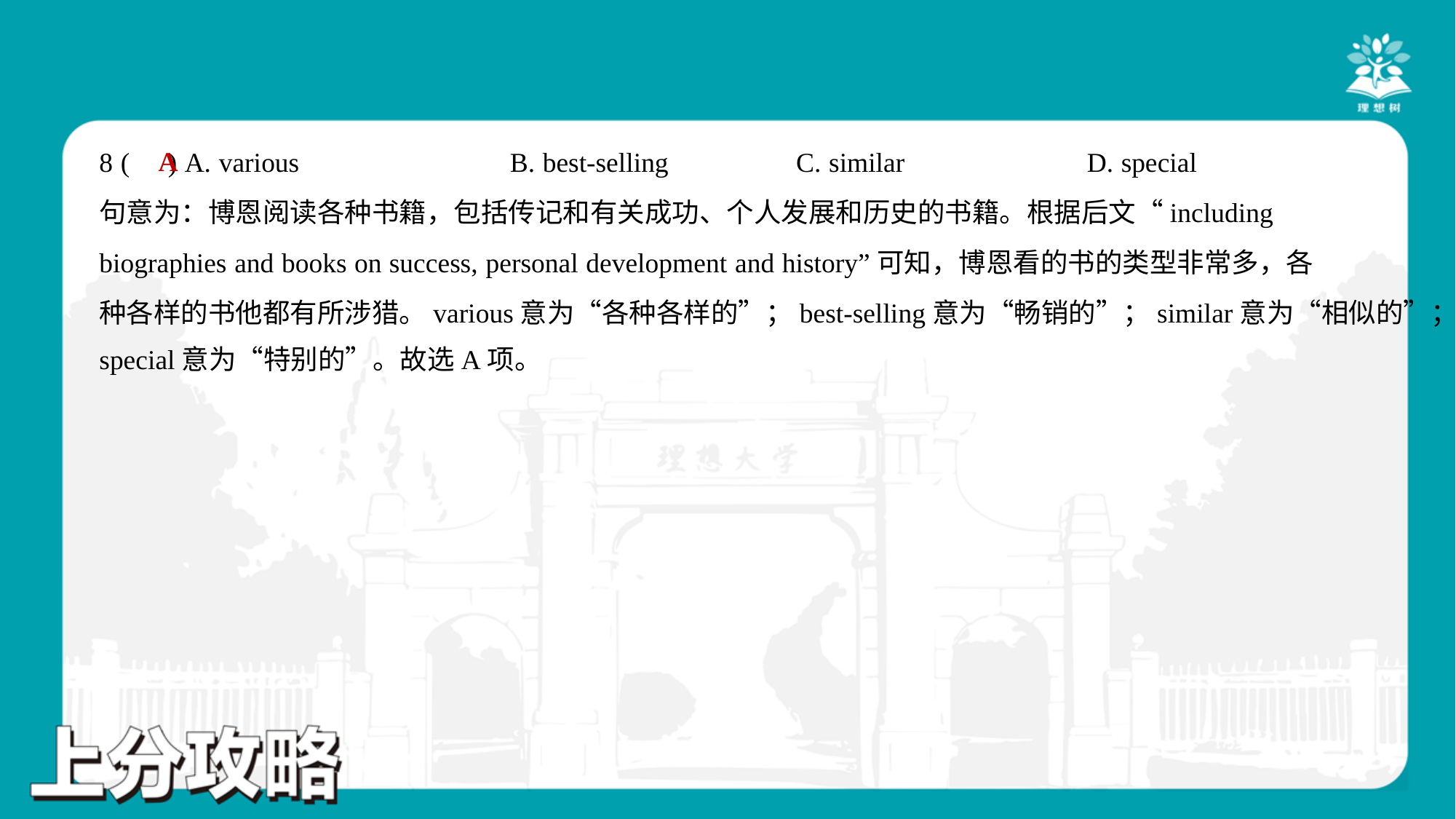

A
8 (     ) A. various	B. best-selling	C. similar	D. special
句意为：博恩阅读各种书籍，包括传记和有关成功、个人发展和历史的书籍。根据后文“including
biographies and books on success, personal development and history”可知，博恩看的书的类型非常多，各
种各样的书他都有所涉猎。various意为“各种各样的”；best-selling意为“畅销的”；similar意为“相似的”；
special意为“特别的”。故选A项。